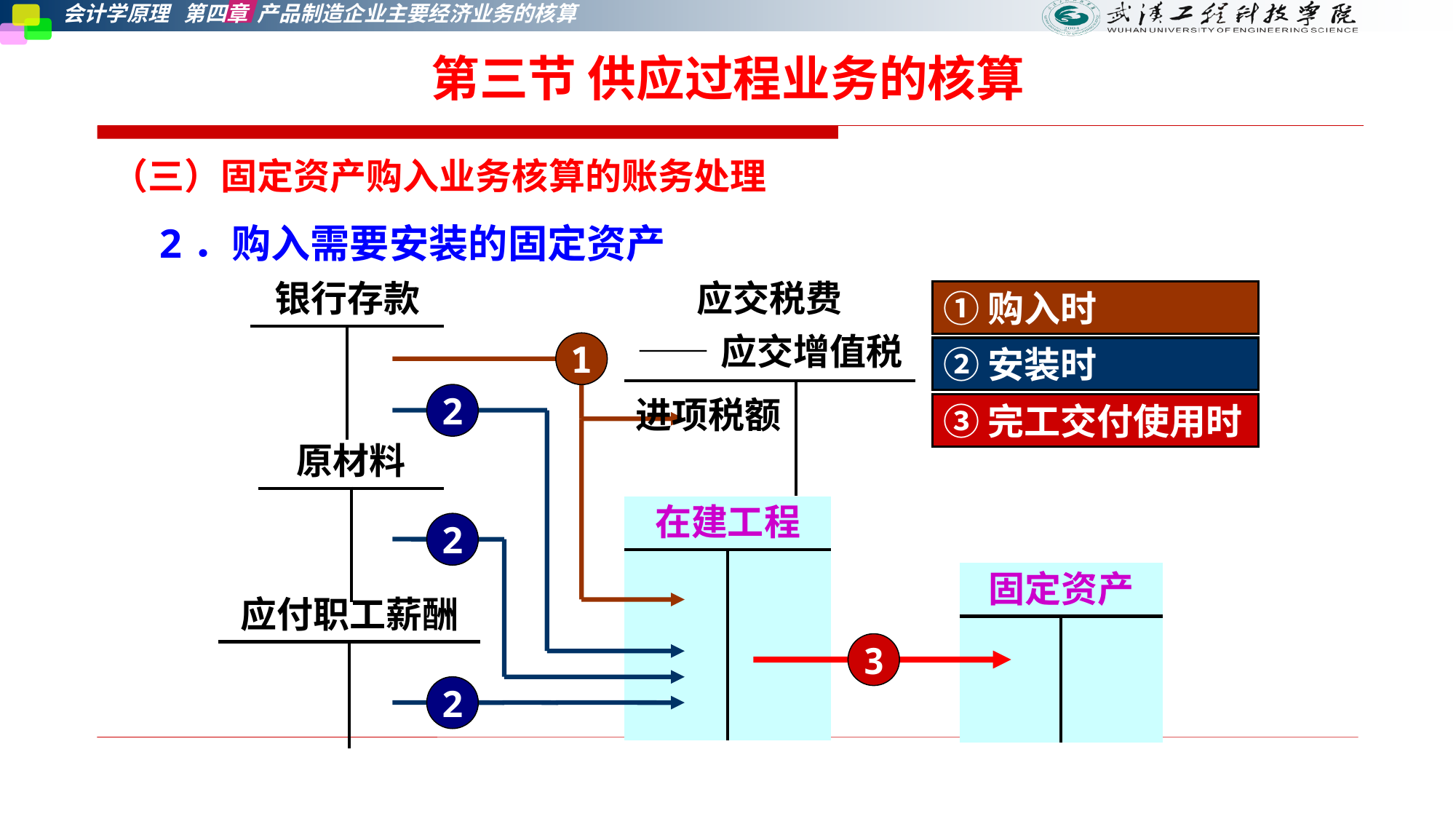

第三节 供应过程业务的核算
（三）固定资产购入业务核算的账务处理
  2．购入需要安装的固定资产

| 应交税费 ——应交增值税 |  |
| --- | --- |
| 进项税额 |  |
| 银行存款 |  |
| --- | --- |
|  |  |
①购入时
1
②安装时

2
③完工交付使用时

| 原材料 |  |
| --- | --- |
|  |  |
| 在建工程 |  |
| --- | --- |
|  |  |
2

| 固定资产 |  |
| --- | --- |
|  |  |
| 应付职工薪酬 |  |
| --- | --- |
|  |  |

3

2